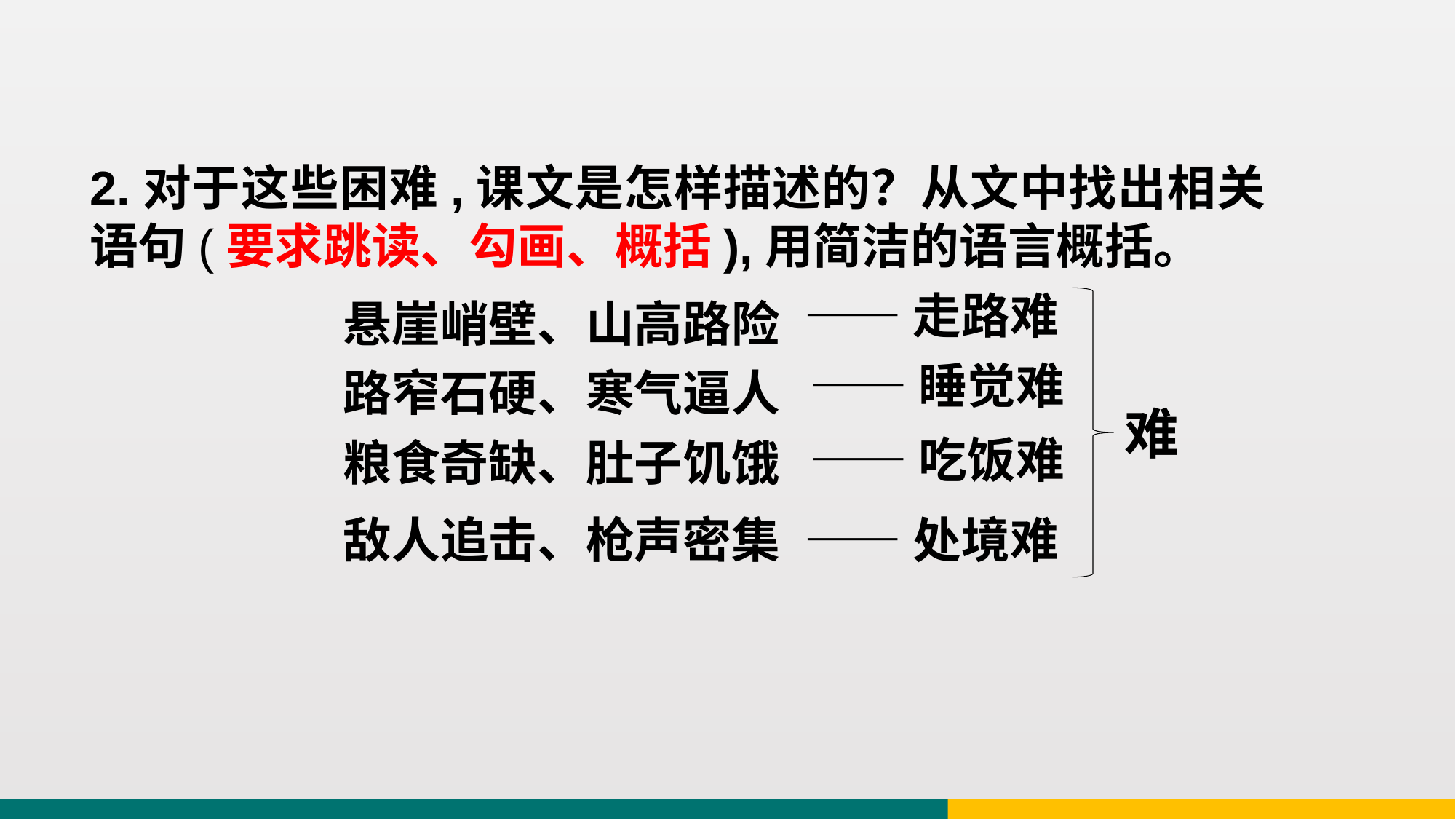

2.对于这些困难,课文是怎样描述的？从文中找出相关语句(要求跳读、勾画、概括),用简洁的语言概括。
——走路难
悬崖峭壁、山高路险

——睡觉难
路窄石硬、寒气逼人
难
——吃饭难
粮食奇缺、肚子饥饿
敌人追击、枪声密集
——处境难